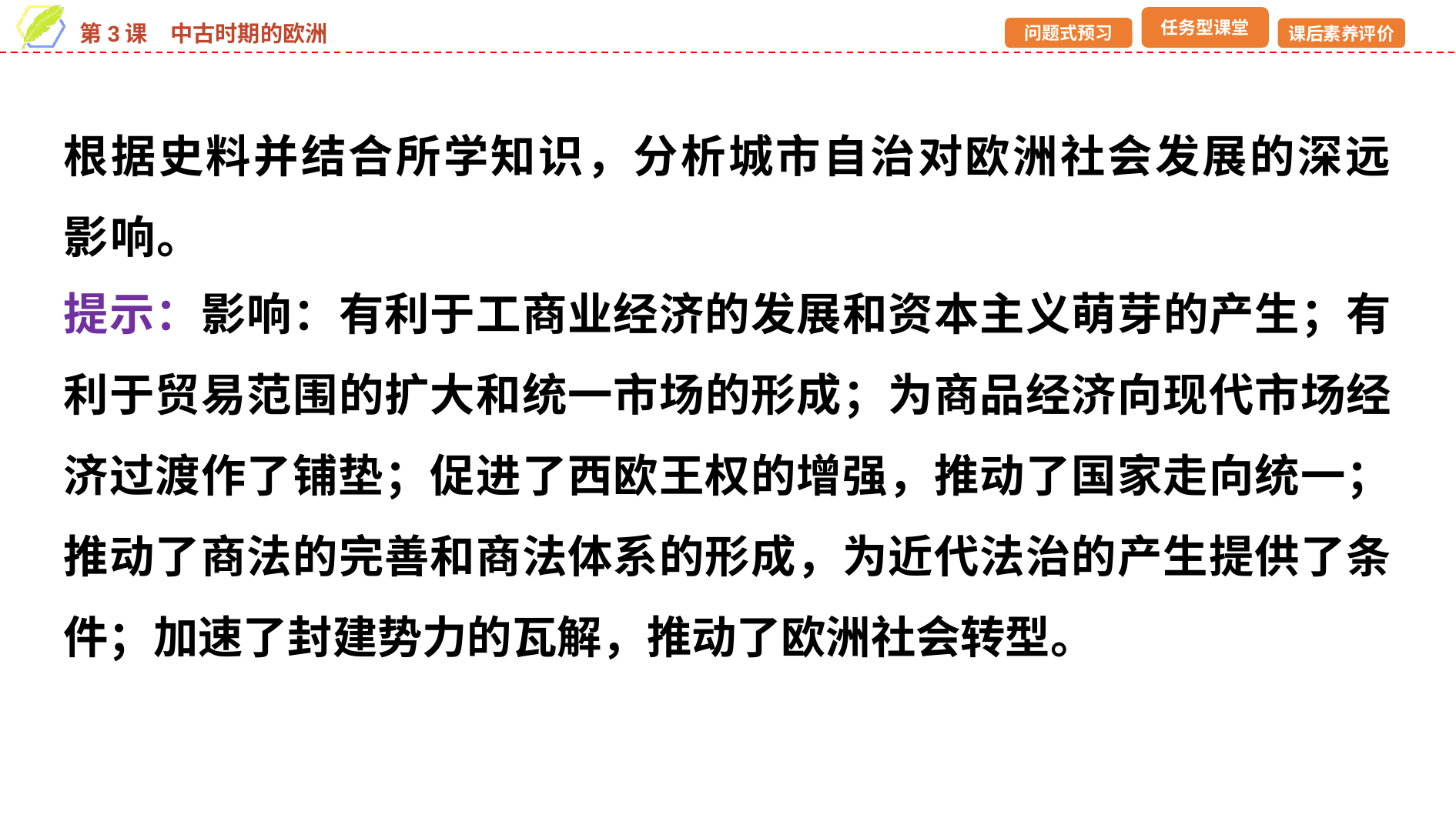

根据史料并结合所学知识，分析城市自治对欧洲社会发展的深远影响。
提示：影响：有利于工商业经济的发展和资本主义萌芽的产生；有利于贸易范围的扩大和统一市场的形成；为商品经济向现代市场经济过渡作了铺垫；促进了西欧王权的增强，推动了国家走向统一；推动了商法的完善和商法体系的形成，为近代法治的产生提供了条件；加速了封建势力的瓦解，推动了欧洲社会转型。